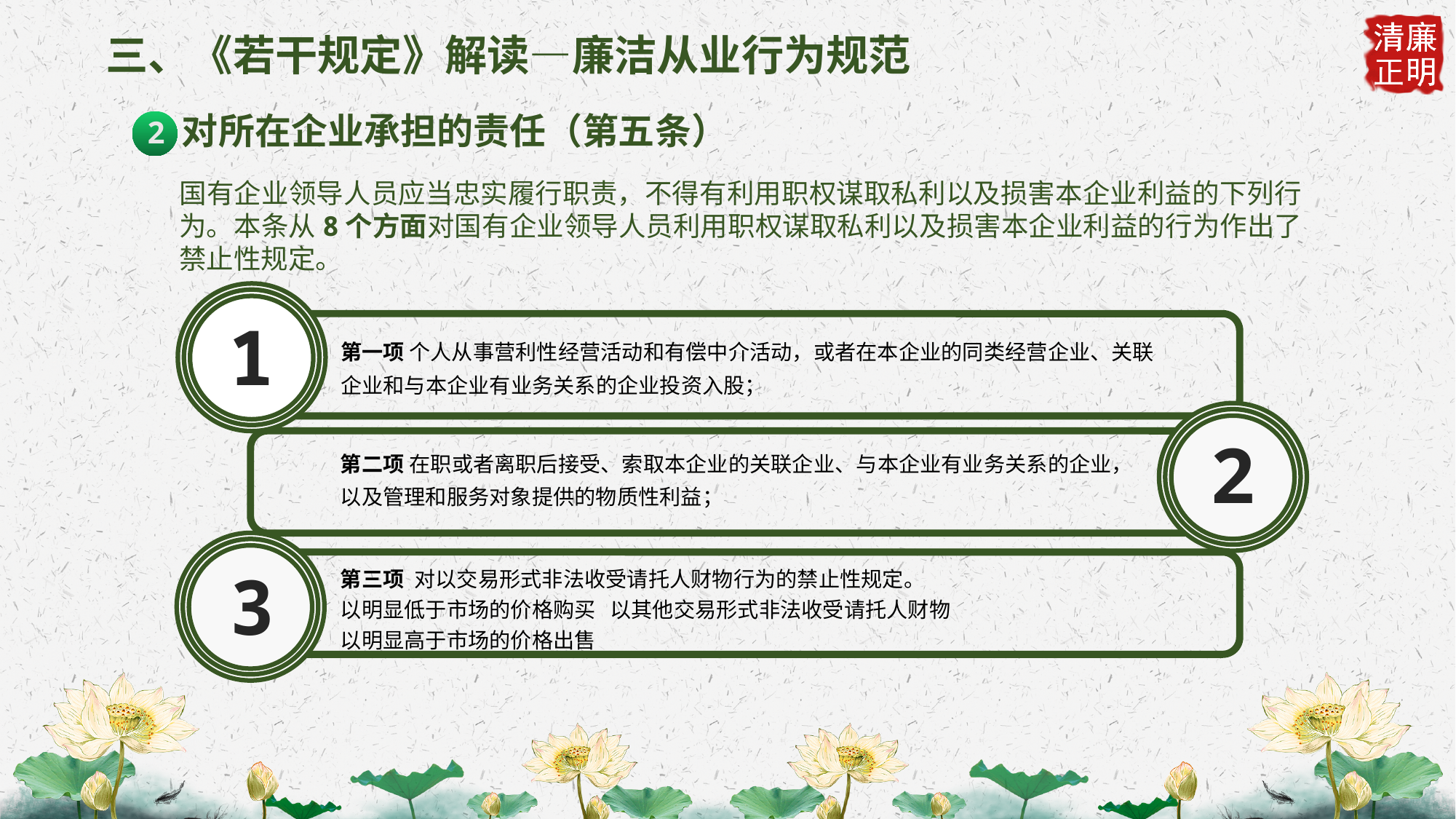

三、《若干规定》解读—廉洁从业行为规范
对所在企业承担的责任（第五条）
2

国有企业领导人员应当忠实履行职责，不得有利用职权谋取私利以及损害本企业利益的下列行为。本条从8个方面对国有企业领导人员利用职权谋取私利以及损害本企业利益的行为作出了禁止性规定。

1

第一项 个人从事营利性经营活动和有偿中介活动，或者在本企业的同类经营企业、关联企业和与本企业有业务关系的企业投资入股；

2

第二项 在职或者离职后接受、索取本企业的关联企业、与本企业有业务关系的企业，以及管理和服务对象提供的物质性利益；

3
第三项  对以交易形式非法收受请托人财物行为的禁止性规定。
以明显低于市场的价格购买   以其他交易形式非法收受请托人财物
以明显高于市场的价格出售